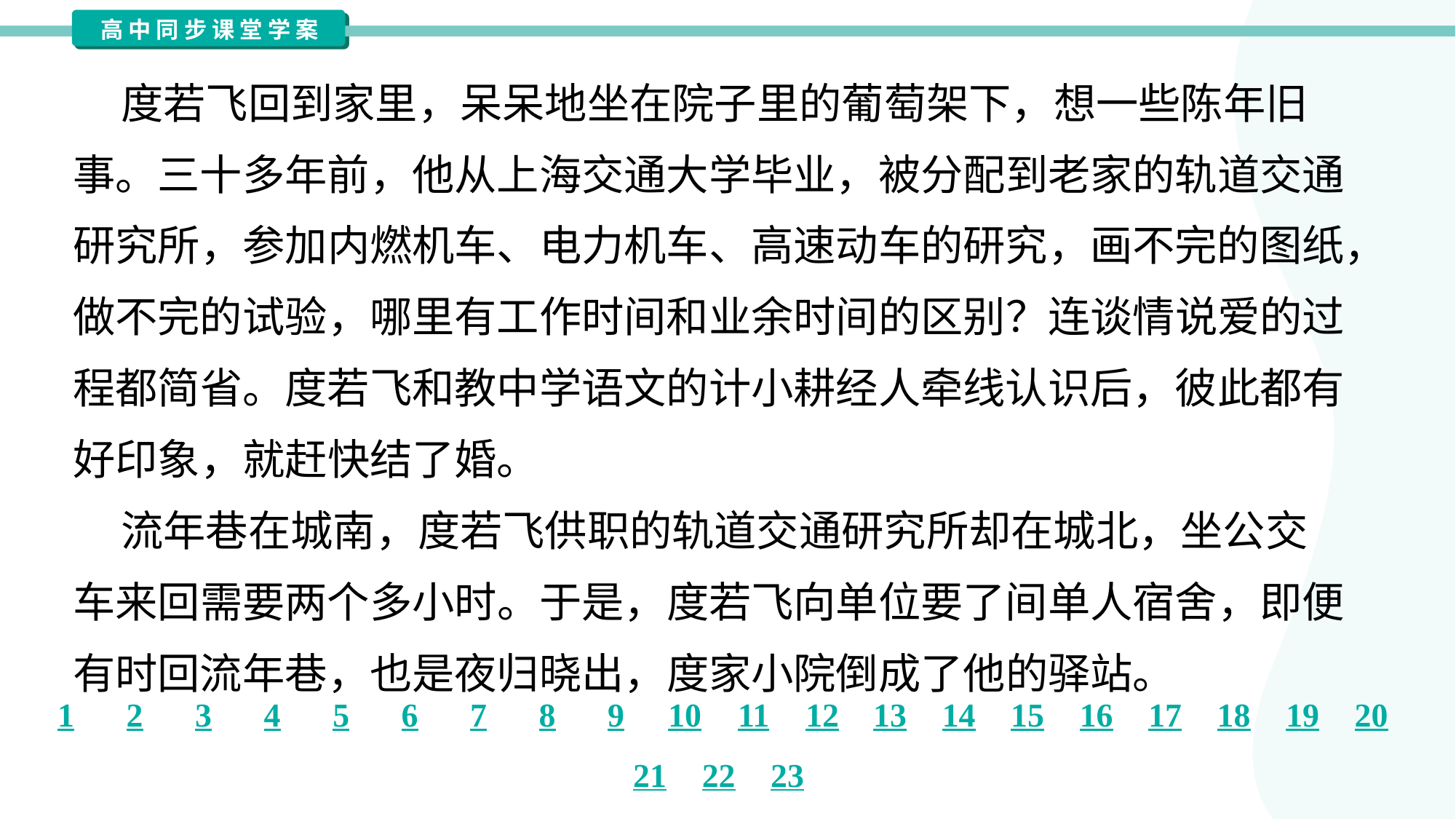

度若飞回到家里，呆呆地坐在院子里的葡萄架下，想一些陈年旧
事。三十多年前，他从上海交通大学毕业，被分配到老家的轨道交通
研究所，参加内燃机车、电力机车、高速动车的研究，画不完的图纸，
做不完的试验，哪里有工作时间和业余时间的区别？连谈情说爱的过
程都简省。度若飞和教中学语文的计小耕经人牵线认识后，彼此都有
好印象，就赶快结了婚。
    流年巷在城南，度若飞供职的轨道交通研究所却在城北，坐公交
车来回需要两个多小时。于是，度若飞向单位要了间单人宿舍，即便
有时回流年巷，也是夜归晓出，度家小院倒成了他的驿站。